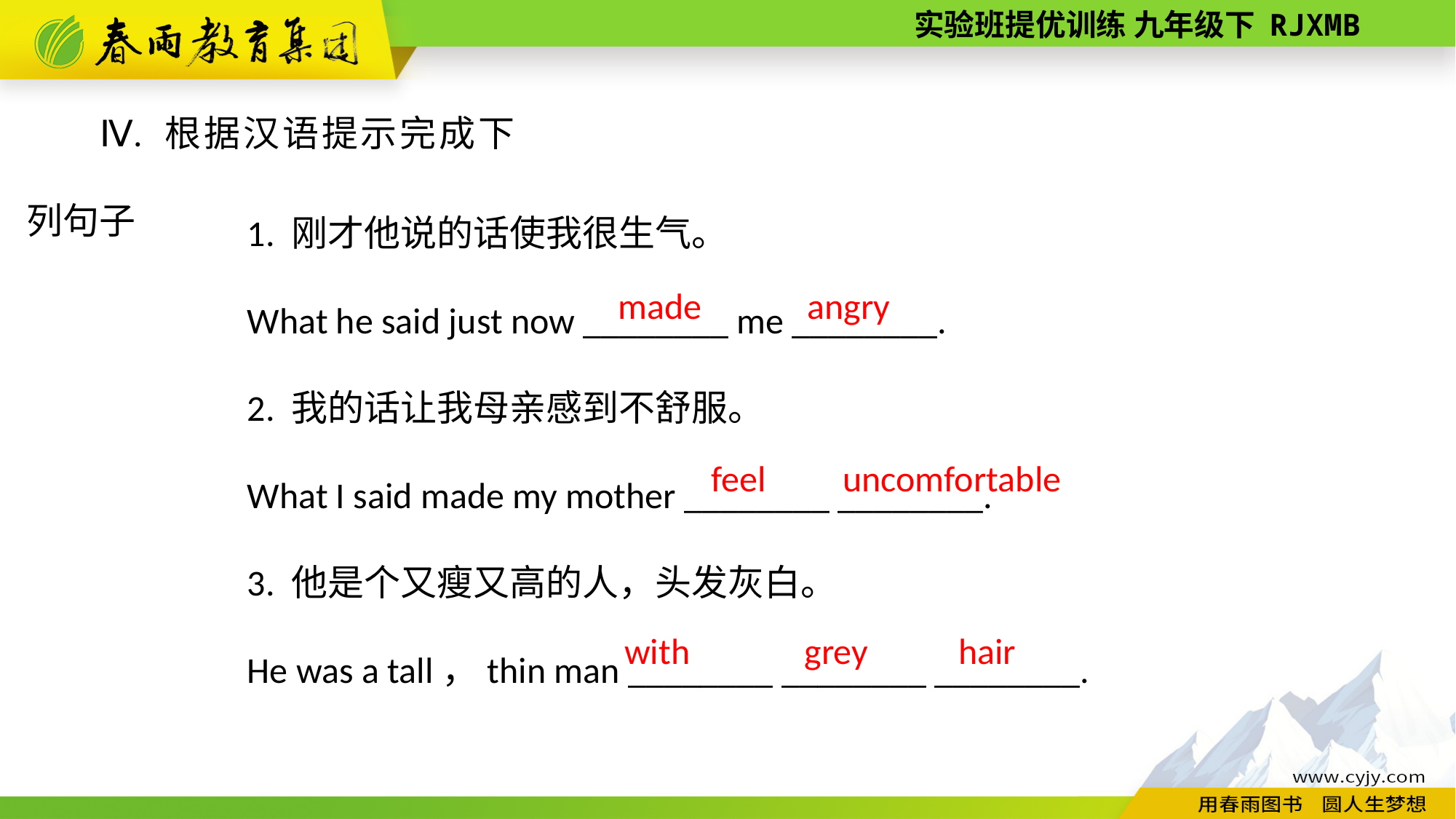

Ⅳ. 根据汉语提示完成下列句子
1. 刚才他说的话使我很生气。
What he said just now ________ me ________.
2. 我的话让我母亲感到不舒服。
What I said made my mother ________ ________.
3. 他是个又瘦又高的人，头发灰白。
He was a tall，thin man ________ ________ ________.
angry
made
feel
uncomfortable
 with              grey           hair